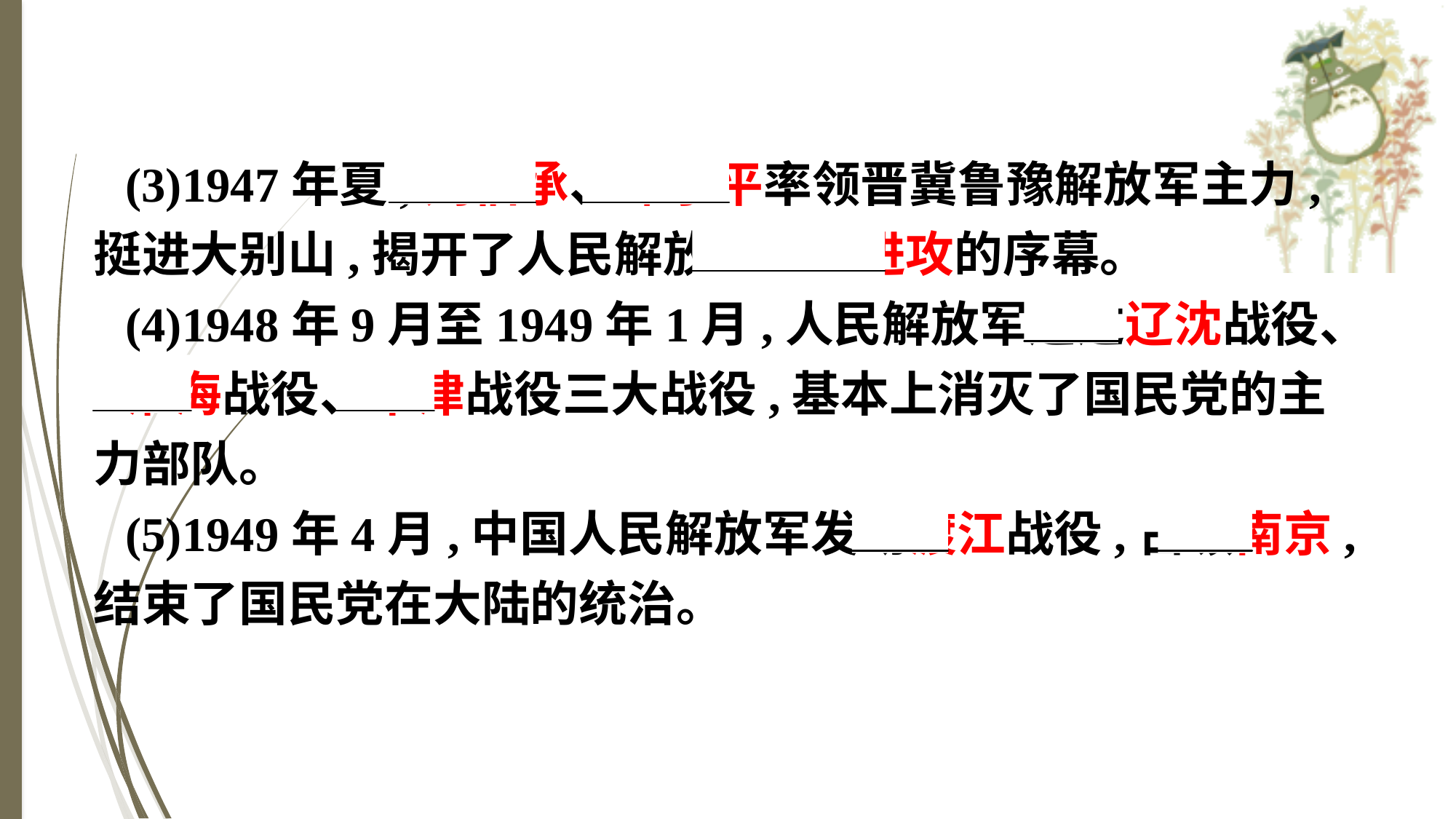

(3)1947年夏,刘伯承、邓小平率领晋冀鲁豫解放军主力,挺进大别山,揭开了人民解放军战略进攻的序幕。
(4)1948年9月至1949年1月,人民解放军通过辽沈战役、
淮海战役、平津战役三大战役,基本上消灭了国民党的主力部队。
(5)1949年4月,中国人民解放军发动渡江战役,占领南京,结束了国民党在大陆的统治。